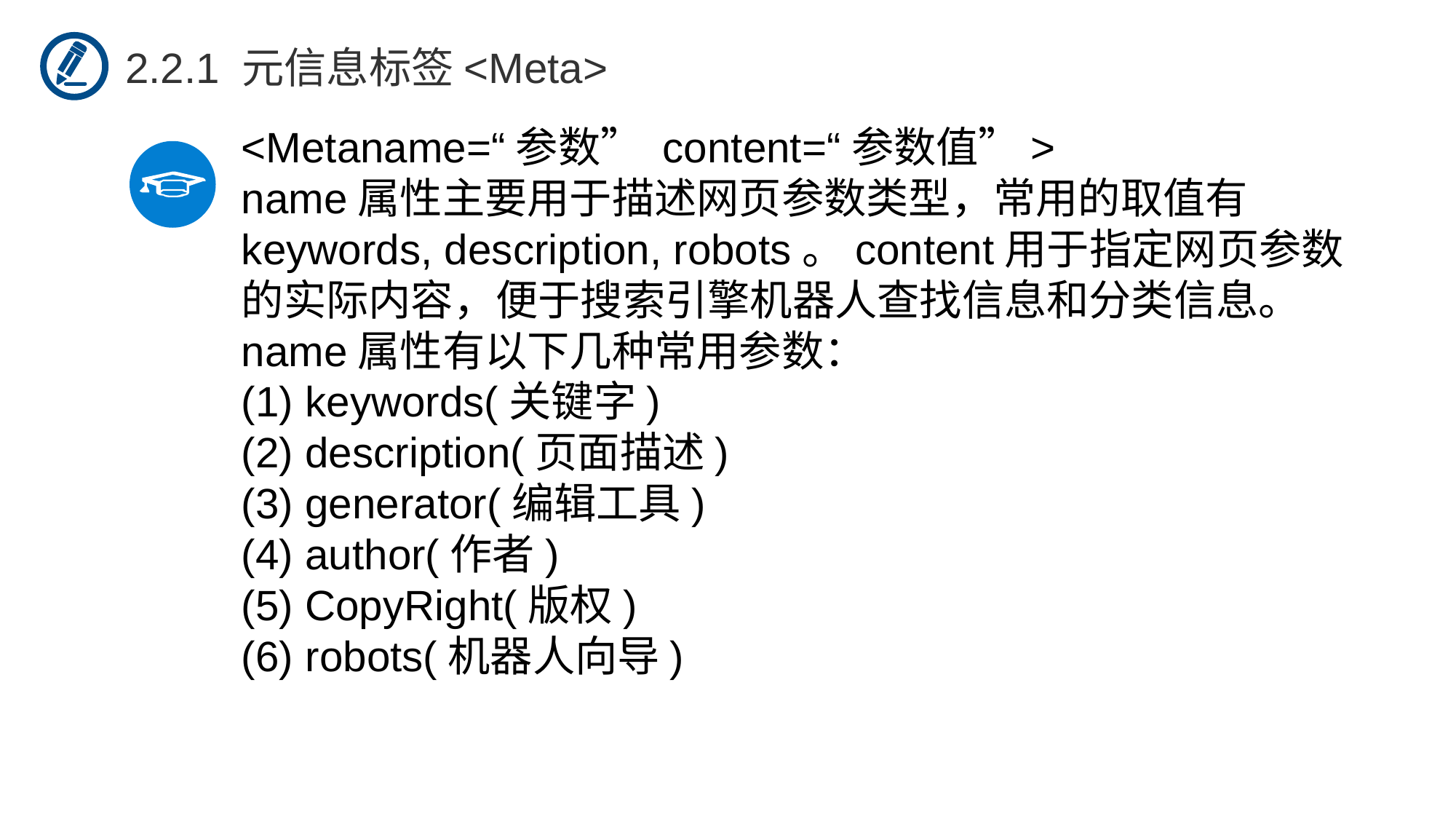

2.2.1 元信息标签<Meta>
<Metaname=“参数” content=“参数值”>
name属性主要用于描述网页参数类型，常用的取值有keywords, description, robots。content用于指定网页参数的实际内容，便于搜索引擎机器人查找信息和分类信息。
name属性有以下几种常用参数：
(1) keywords(关键字)
(2) description(页面描述)
(3) generator(编辑工具)
(4) author(作者)
(5) CopyRight(版权)
(6) robots(机器人向导)